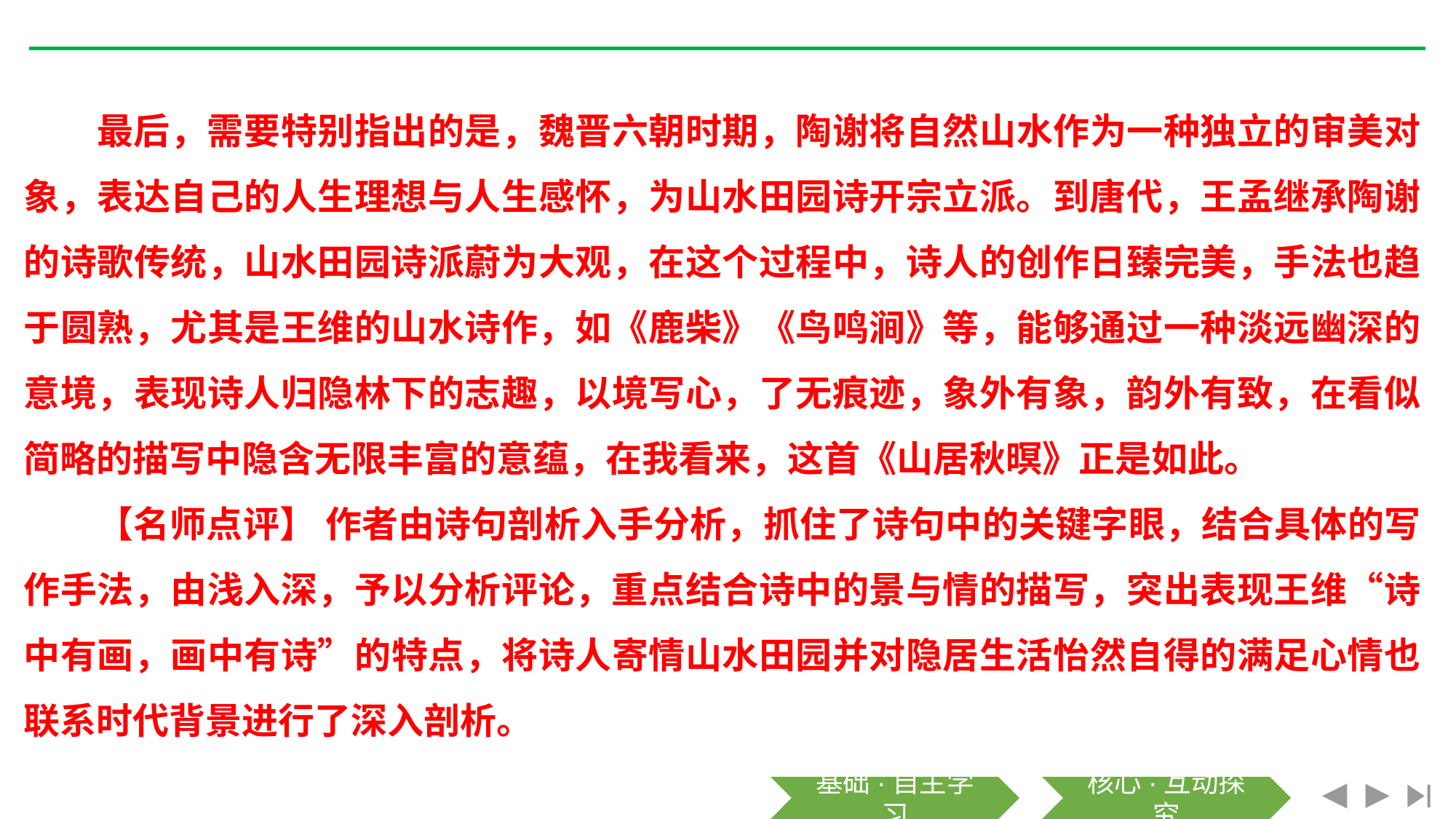

最后，需要特别指出的是，魏晋六朝时期，陶谢将自然山水作为一种独立的审美对象，表达自己的人生理想与人生感怀，为山水田园诗开宗立派。到唐代，王孟继承陶谢的诗歌传统，山水田园诗派蔚为大观，在这个过程中，诗人的创作日臻完美，手法也趋于圆熟，尤其是王维的山水诗作，如《鹿柴》《鸟鸣涧》等，能够通过一种淡远幽深的意境，表现诗人归隐林下的志趣，以境写心，了无痕迹，象外有象，韵外有致，在看似简略的描写中隐含无限丰富的意蕴，在我看来，这首《山居秋暝》正是如此。
【名师点评】 作者由诗句剖析入手分析，抓住了诗句中的关键字眼，结合具体的写作手法，由浅入深，予以分析评论，重点结合诗中的景与情的描写，突出表现王维“诗中有画，画中有诗”的特点，将诗人寄情山水田园并对隐居生活怡然自得的满足心情也联系时代背景进行了深入剖析。